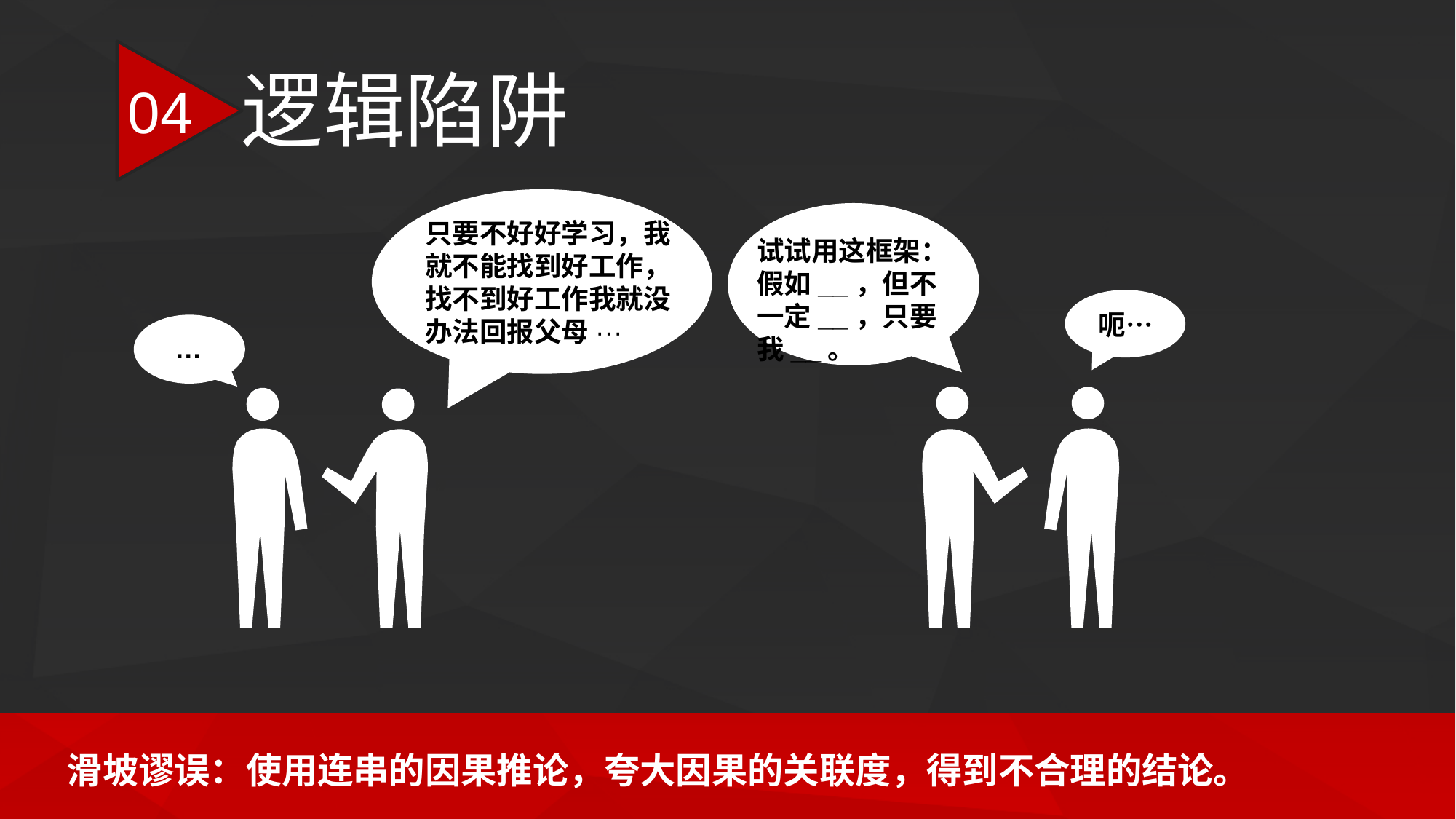

逻辑陷阱
04

只要不好好学习，我就不能找到好工作，找不到好工作我就没办法回报父母···
试试用这框架：假如__，但不一定__，只要我__。

呃…

…

滑坡谬误：使用连串的因果推论，夸大因果的关联度，得到不合理的结论。